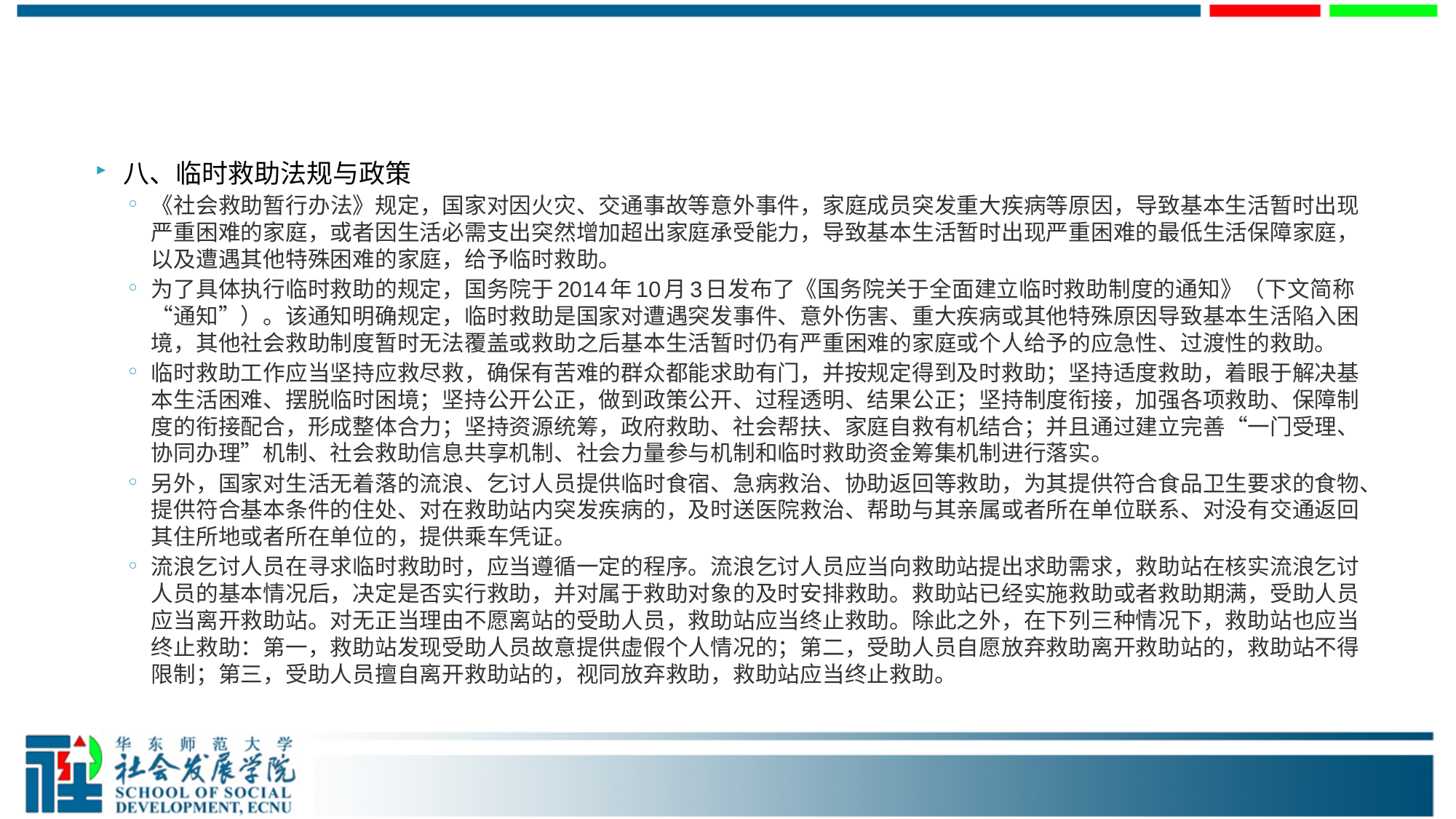

#
八、临时救助法规与政策
《社会救助暂行办法》规定，国家对因火灾、交通事故等意外事件，家庭成员突发重大疾病等原因，导致基本生活暂时出现严重困难的家庭，或者因生活必需支出突然增加超出家庭承受能力，导致基本生活暂时出现严重困难的最低生活保障家庭，以及遭遇其他特殊困难的家庭，给予临时救助。
为了具体执行临时救助的规定，国务院于2014年10月3日发布了《国务院关于全面建立临时救助制度的通知》（下文简称“通知”）。该通知明确规定，临时救助是国家对遭遇突发事件、意外伤害、重大疾病或其他特殊原因导致基本生活陷入困境，其他社会救助制度暂时无法覆盖或救助之后基本生活暂时仍有严重困难的家庭或个人给予的应急性、过渡性的救助。
临时救助工作应当坚持应救尽救，确保有苦难的群众都能求助有门，并按规定得到及时救助；坚持适度救助，着眼于解决基本生活困难、摆脱临时困境；坚持公开公正，做到政策公开、过程透明、结果公正；坚持制度衔接，加强各项救助、保障制度的衔接配合，形成整体合力；坚持资源统筹，政府救助、社会帮扶、家庭自救有机结合；并且通过建立完善“一门受理、协同办理”机制、社会救助信息共享机制、社会力量参与机制和临时救助资金筹集机制进行落实。
另外，国家对生活无着落的流浪、乞讨人员提供临时食宿、急病救治、协助返回等救助，为其提供符合食品卫生要求的食物、提供符合基本条件的住处、对在救助站内突发疾病的，及时送医院救治、帮助与其亲属或者所在单位联系、对没有交通返回其住所地或者所在单位的，提供乘车凭证。
流浪乞讨人员在寻求临时救助时，应当遵循一定的程序。流浪乞讨人员应当向救助站提出求助需求，救助站在核实流浪乞讨人员的基本情况后，决定是否实行救助，并对属于救助对象的及时安排救助。救助站已经实施救助或者救助期满，受助人员应当离开救助站。对无正当理由不愿离站的受助人员，救助站应当终止救助。除此之外，在下列三种情况下，救助站也应当终止救助：第一，救助站发现受助人员故意提供虚假个人情况的；第二，受助人员自愿放弃救助离开救助站的，救助站不得限制；第三，受助人员擅自离开救助站的，视同放弃救助，救助站应当终止救助。